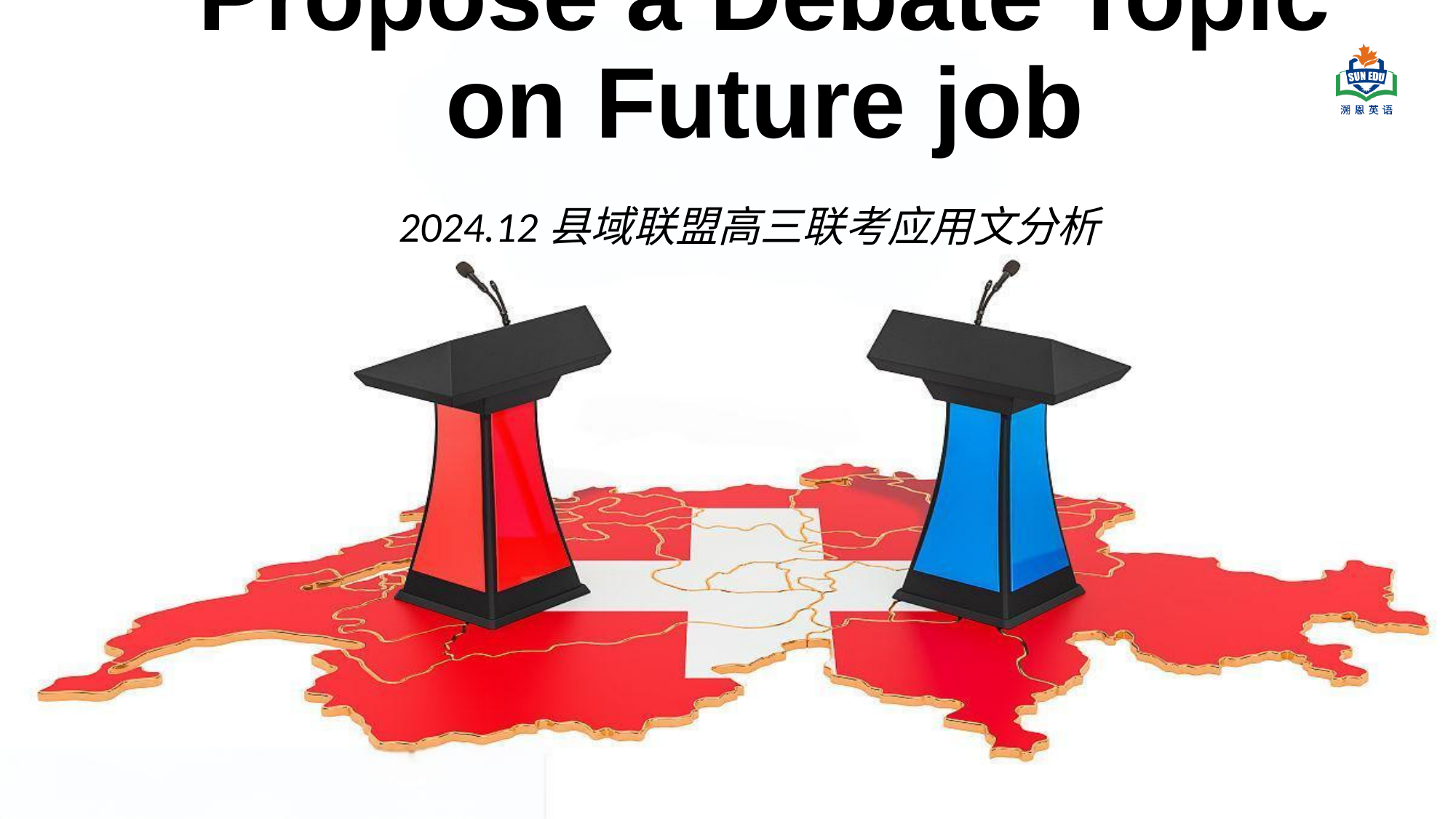

# Propose a Debate Topic on Future job
2024.12县域联盟高三联考应用文分析